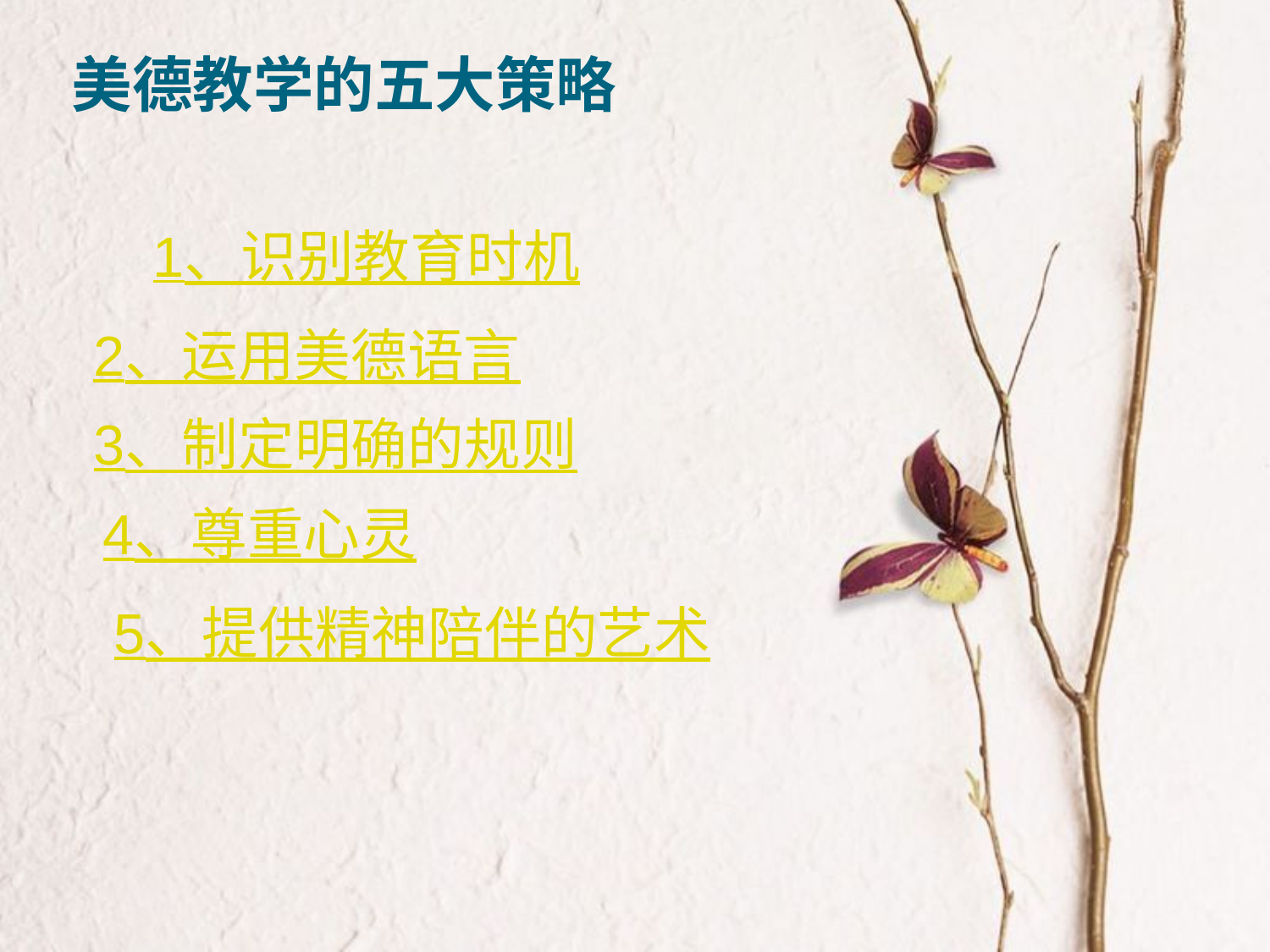

# 美德教学的五大策略
1、识别教育时机
2、运用美德语言
3、制定明确的规则
4、尊重心灵
5、提供精神陪伴的艺术